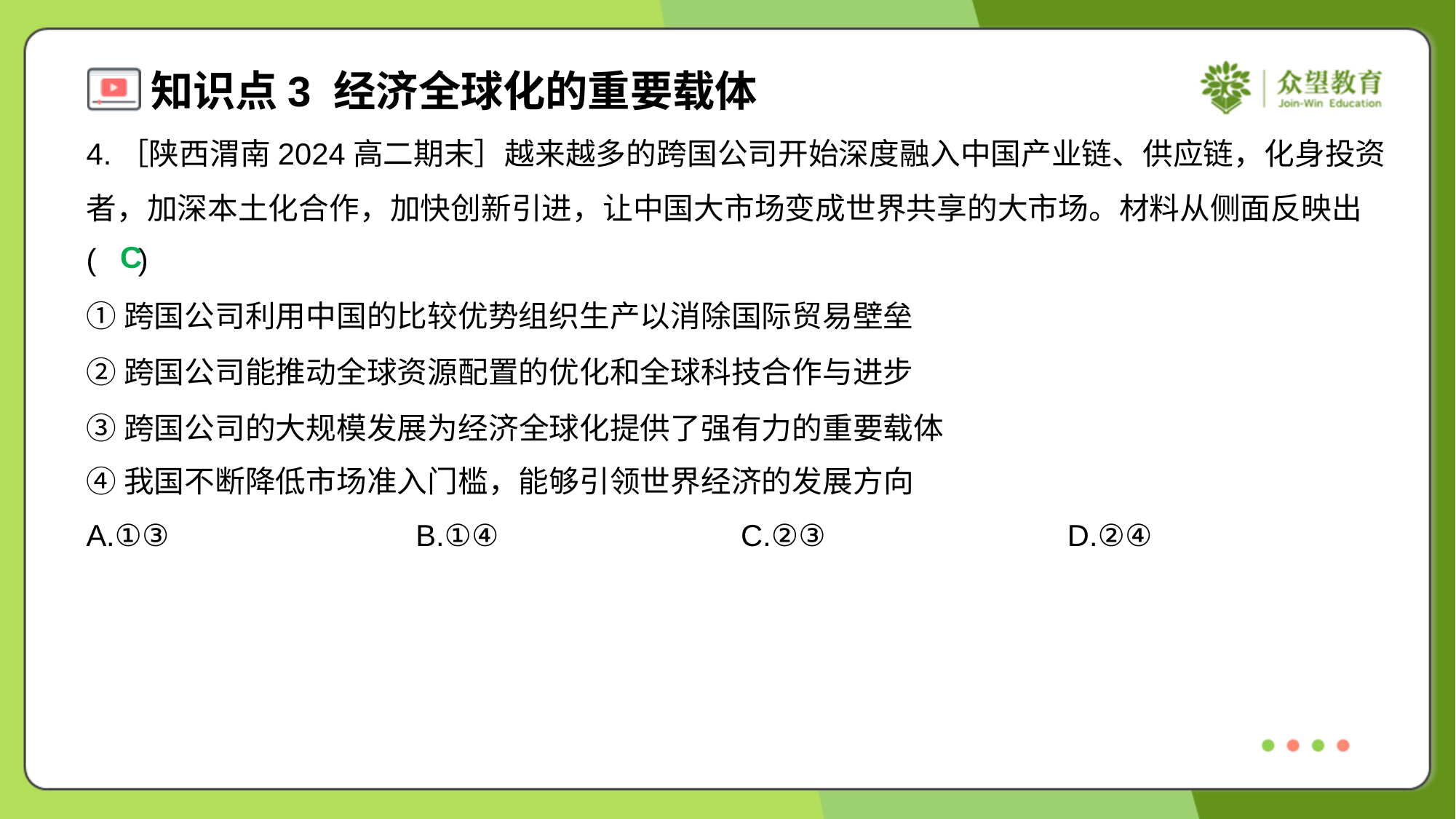

4.［陕西渭南2024高二期末］越来越多的跨国公司开始深度融入中国产业链、供应链，化身投资
者，加深本土化合作，加快创新引进，让中国大市场变成世界共享的大市场。材料从侧面反映出
(     )
C
①跨国公司利用中国的比较优势组织生产以消除国际贸易壁垒
②跨国公司能推动全球资源配置的优化和全球科技合作与进步
③跨国公司的大规模发展为经济全球化提供了强有力的重要载体
④我国不断降低市场准入门槛，能够引领世界经济的发展方向
A.①③	B.①④	C.②③	D.②④